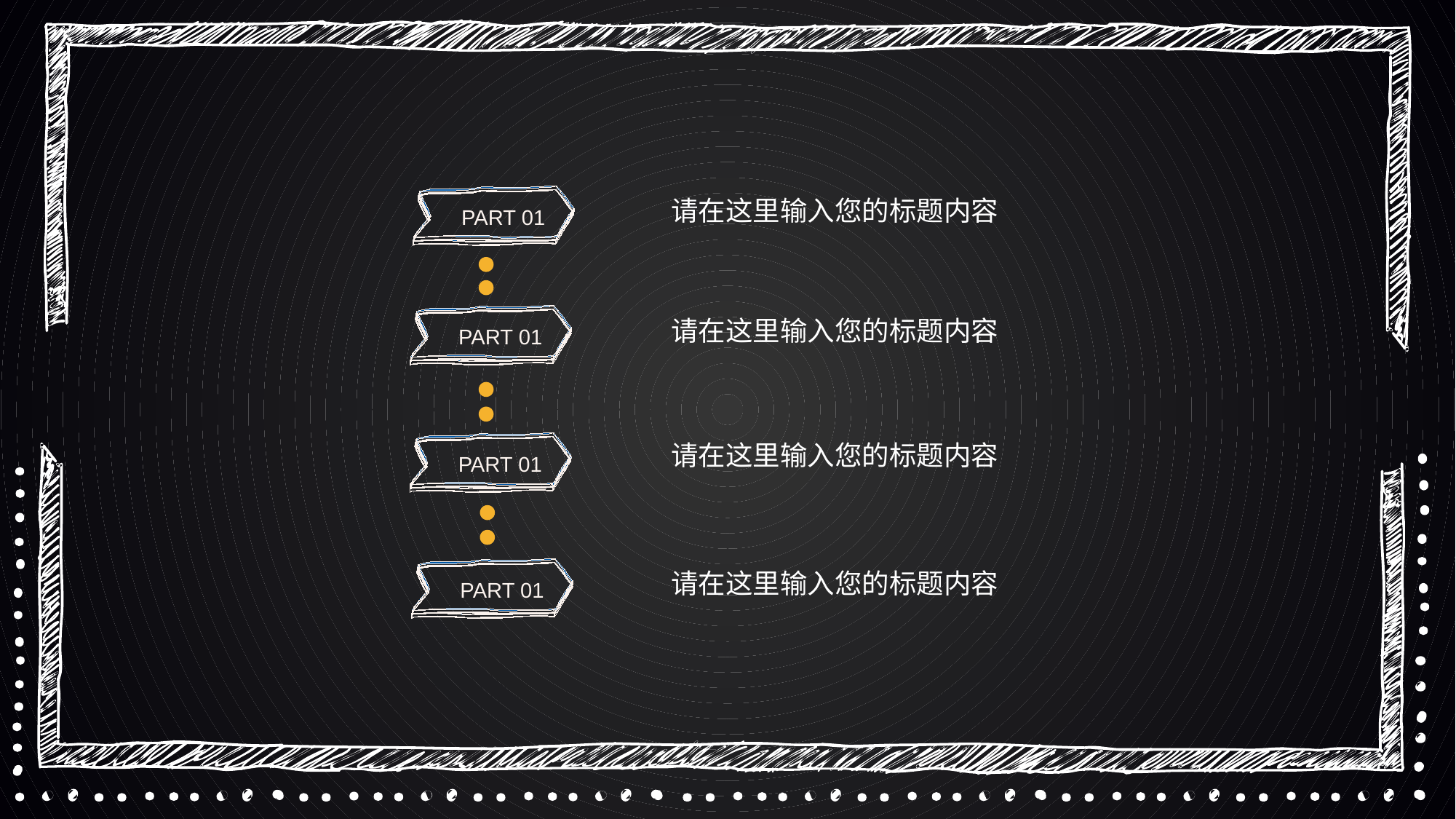

PART 01
请在这里输入您的标题内容

PART 01
请在这里输入您的标题内容

PART 01
请在这里输入您的标题内容

PART 01
请在这里输入您的标题内容